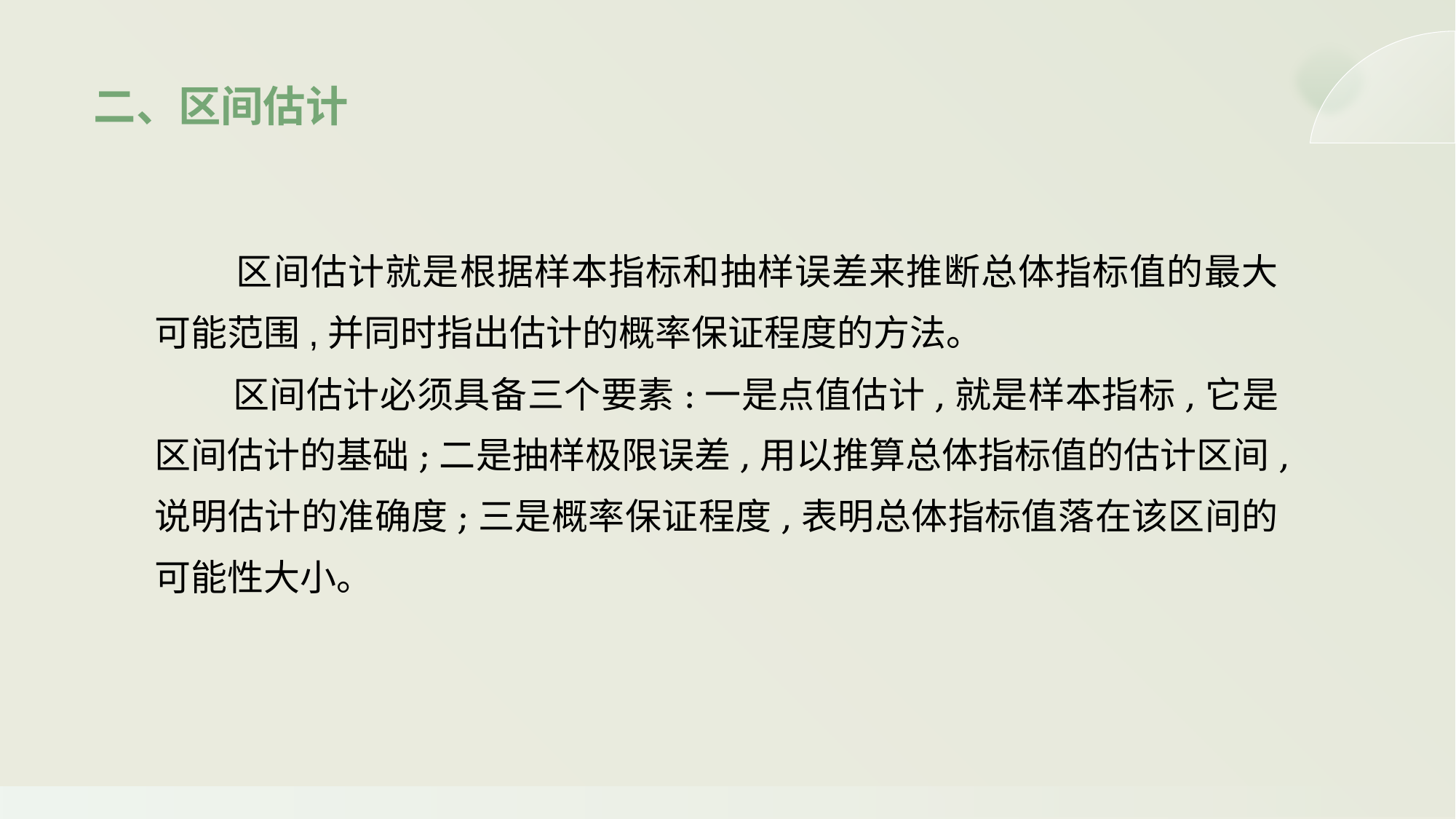

二、区间估计
        区间估计就是根据样本指标和抽样误差来推断总体指标值的最大可能范围,并同时指出估计的概率保证程度的方法。
        区间估计必须具备三个要素:一是点值估计,就是样本指标,它是区间估计的基础;二是抽样极限误差,用以推算总体指标值的估计区间,说明估计的准确度;三是概率保证程度,表明总体指标值落在该区间的可能性大小。